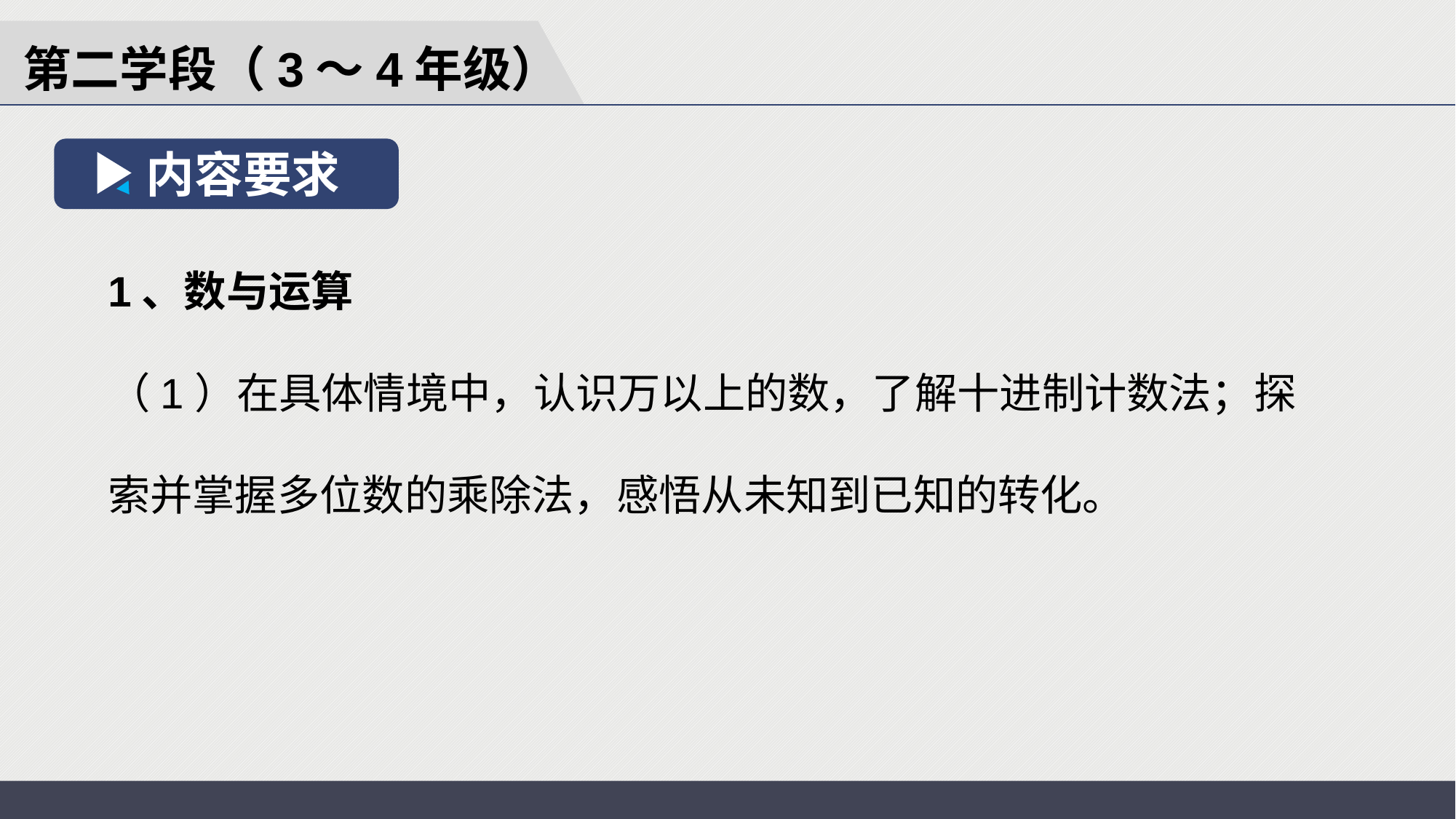

第二学段（3～4年级）
内容要求

1、数与运算
（1）在具体情境中，认识万以上的数，了解十进制计数法；探索并掌握多位数的乘除法，感悟从未知到已知的转化。